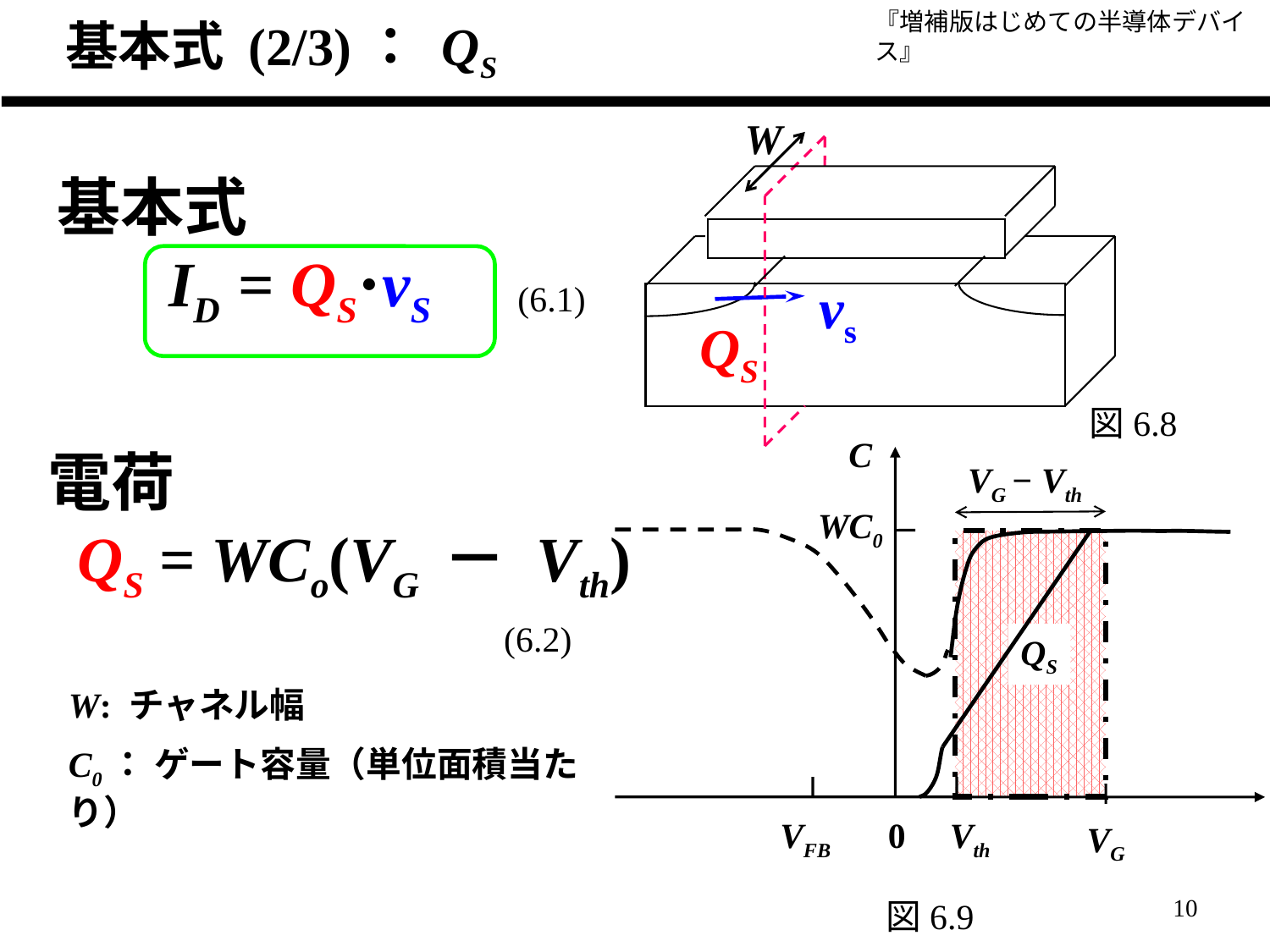

基本式 (2/3)： QS
W

vs

QS

基本式
       ID  = QS⋅vS

(6.1)
図6.8
C

VG − Vth
WC0

QS

0
Vth
VFB
VG
電荷
 QS = WCo(VG － Vth)

W: チャネル幅
C0： ゲート容量（単位面積当たり）
(6.2)
図6.9